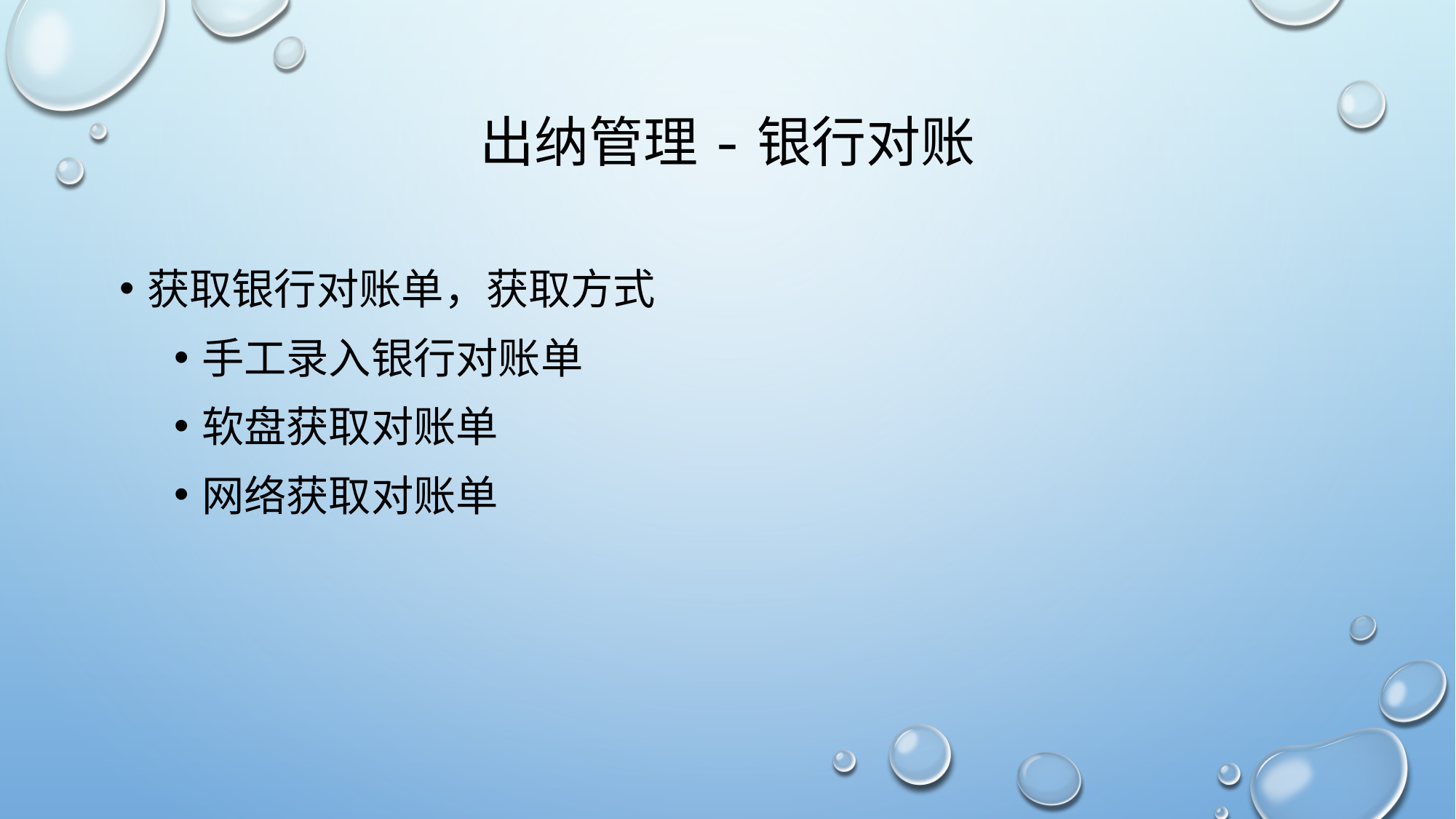

# 出纳管理-银行对账
获取银行对账单，获取方式
手工录入银行对账单
软盘获取对账单
网络获取对账单